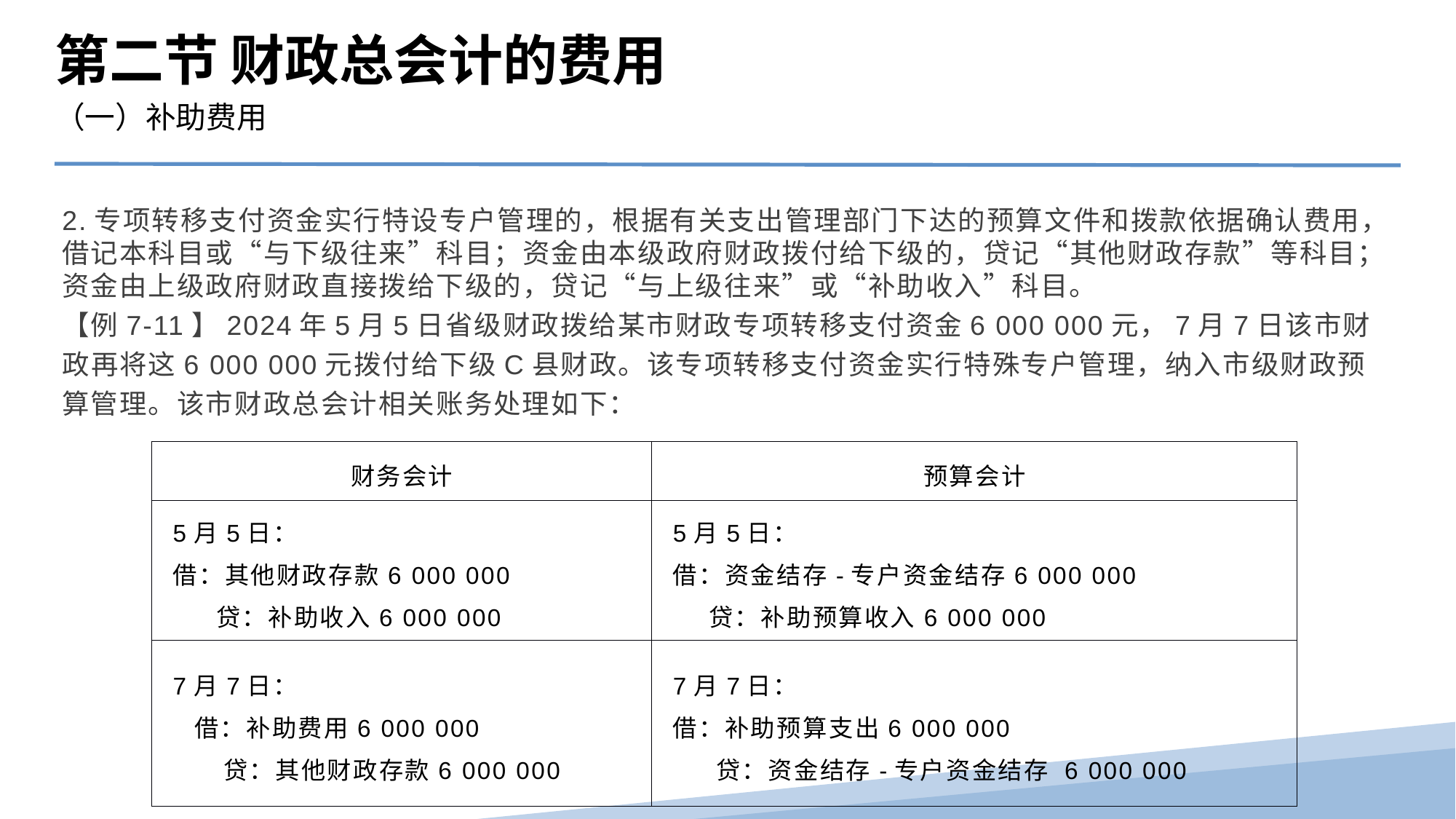

第二节 财政总会计的费用
（一）补助费用
2.专项转移支付资金实行特设专户管理的，根据有关支出管理部门下达的预算文件和拨款依据确认费用，借记本科目或“与下级往来”科目；资金由本级政府财政拨付给下级的，贷记“其他财政存款”等科目；资金由上级政府财政直接拨给下级的，贷记“与上级往来”或“补助收入”科目。
【例7-11】2024年5月5日省级财政拨给某市财政专项转移支付资金6 000 000元，7月7日该市财政再将这6 000 000元拨付给下级C县财政。该专项转移支付资金实行特殊专户管理，纳入市级财政预算管理。该市财政总会计相关账务处理如下：
| 财务会计 | 预算会计 |
| --- | --- |
| 5月5日： 借：其他财政存款6 000 000 贷：补助收入6 000 000 | 5月5日： 借：资金结存-专户资金结存6 000 000 贷：补助预算收入6 000 000 |
| 7月7日： 借：补助费用6 000 000 贷：其他财政存款6 000 000 | 7月7日： 借：补助预算支出6 000 000 贷：资金结存-专户资金结存 6 000 000 |